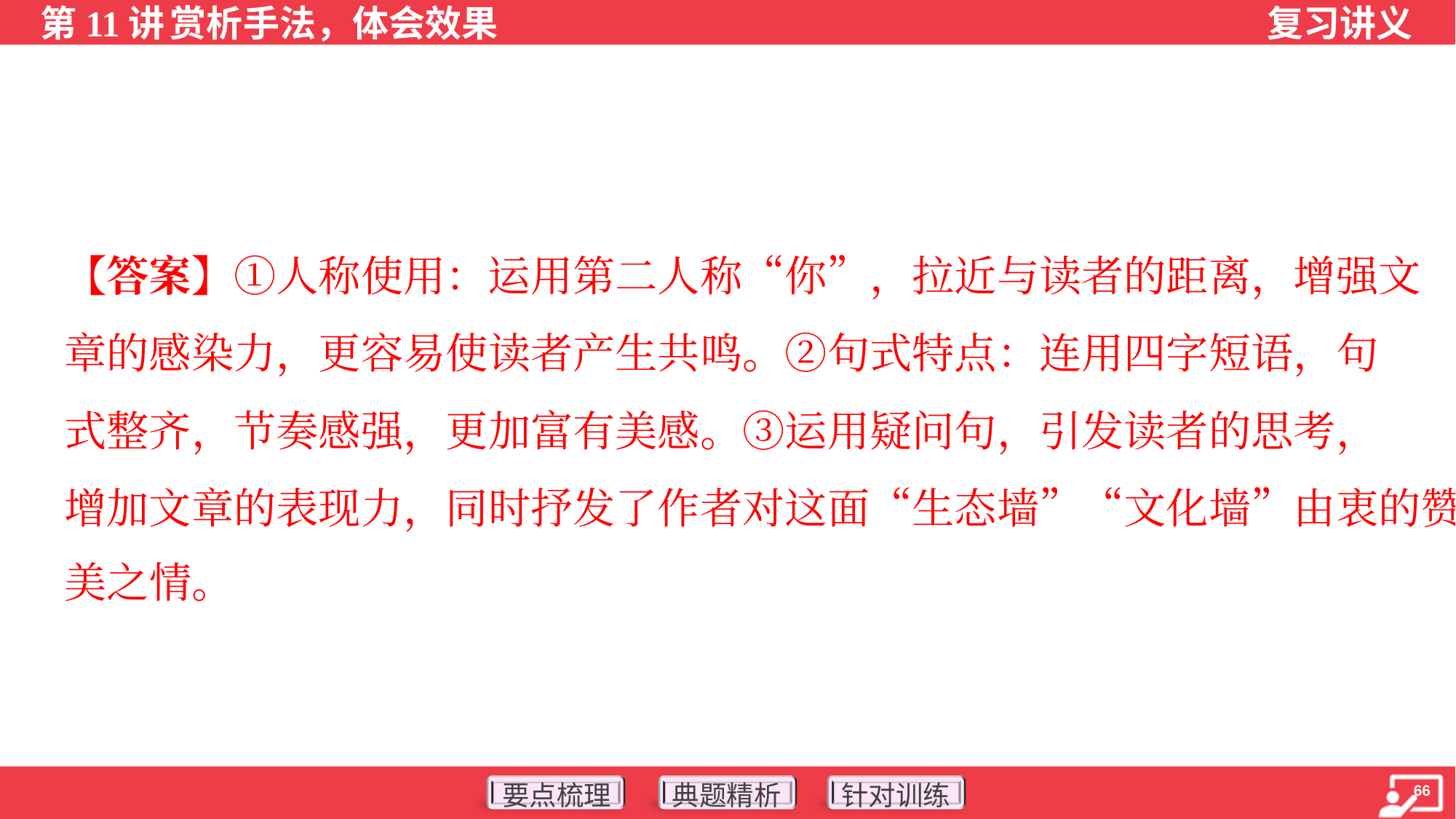

【答案】①人称使用：运用第二人称“你”，拉近与读者的距离，增强文
章的感染力，更容易使读者产生共鸣。②句式特点：连用四字短语，句
式整齐，节奏感强，更加富有美感。③运用疑问句，引发读者的思考，
增加文章的表现力，同时抒发了作者对这面“生态墙”“文化墙”由衷的赞
美之情。